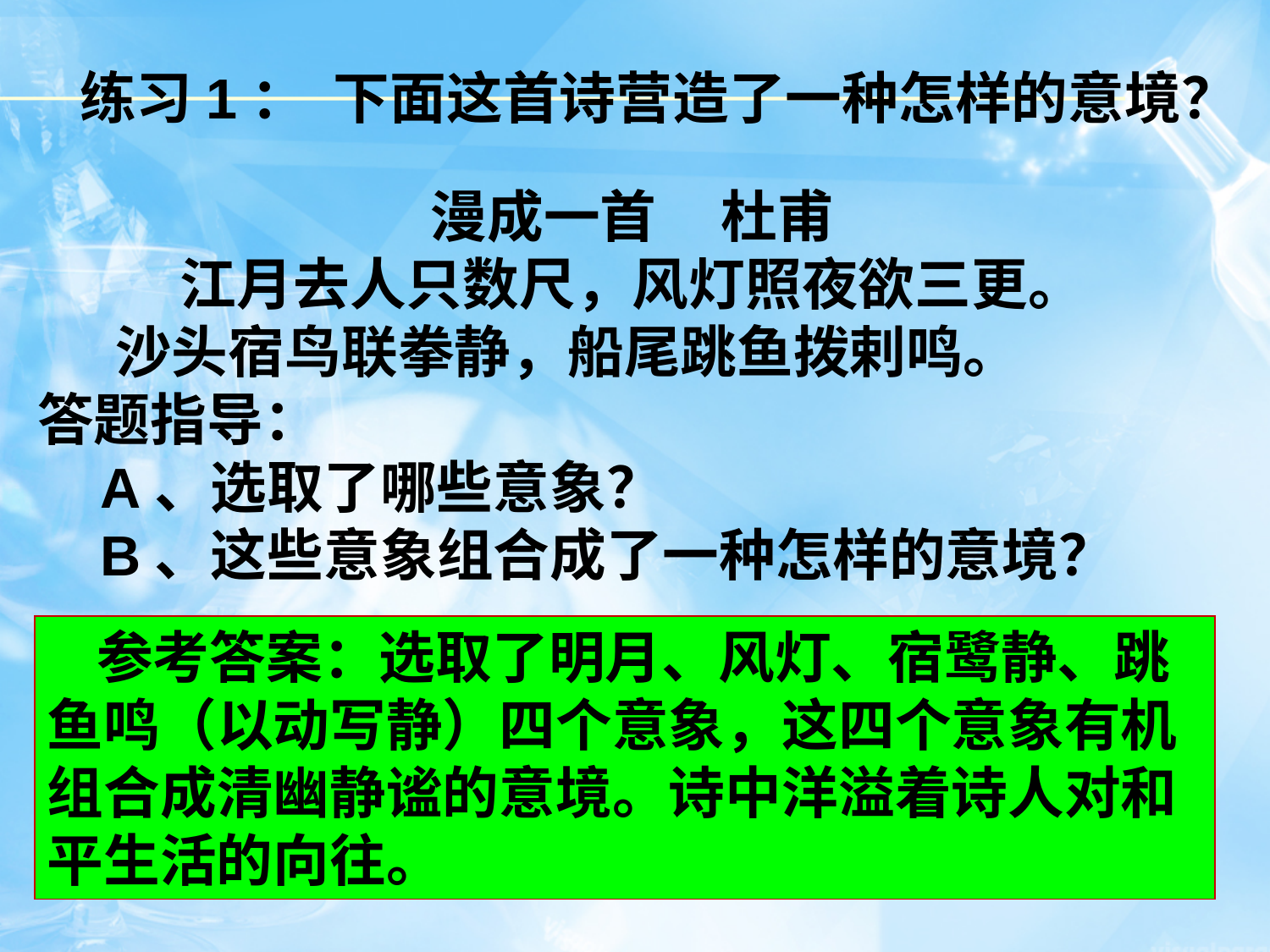

练习1：  下面这首诗营造了一种怎样的意境？

漫成一首     杜甫
江月去人只数尺，风灯照夜欲三更。
     沙头宿鸟联拳静，船尾跳鱼拨剌鸣。
答题指导：
    A、选取了哪些意象？
    B、这些意象组合成了一种怎样的意境？

　参考答案：选取了明月、风灯、宿鹭静、跳鱼鸣（以动写静）四个意象，这四个意象有机组合成清幽静谧的意境。诗中洋溢着诗人对和平生活的向往。